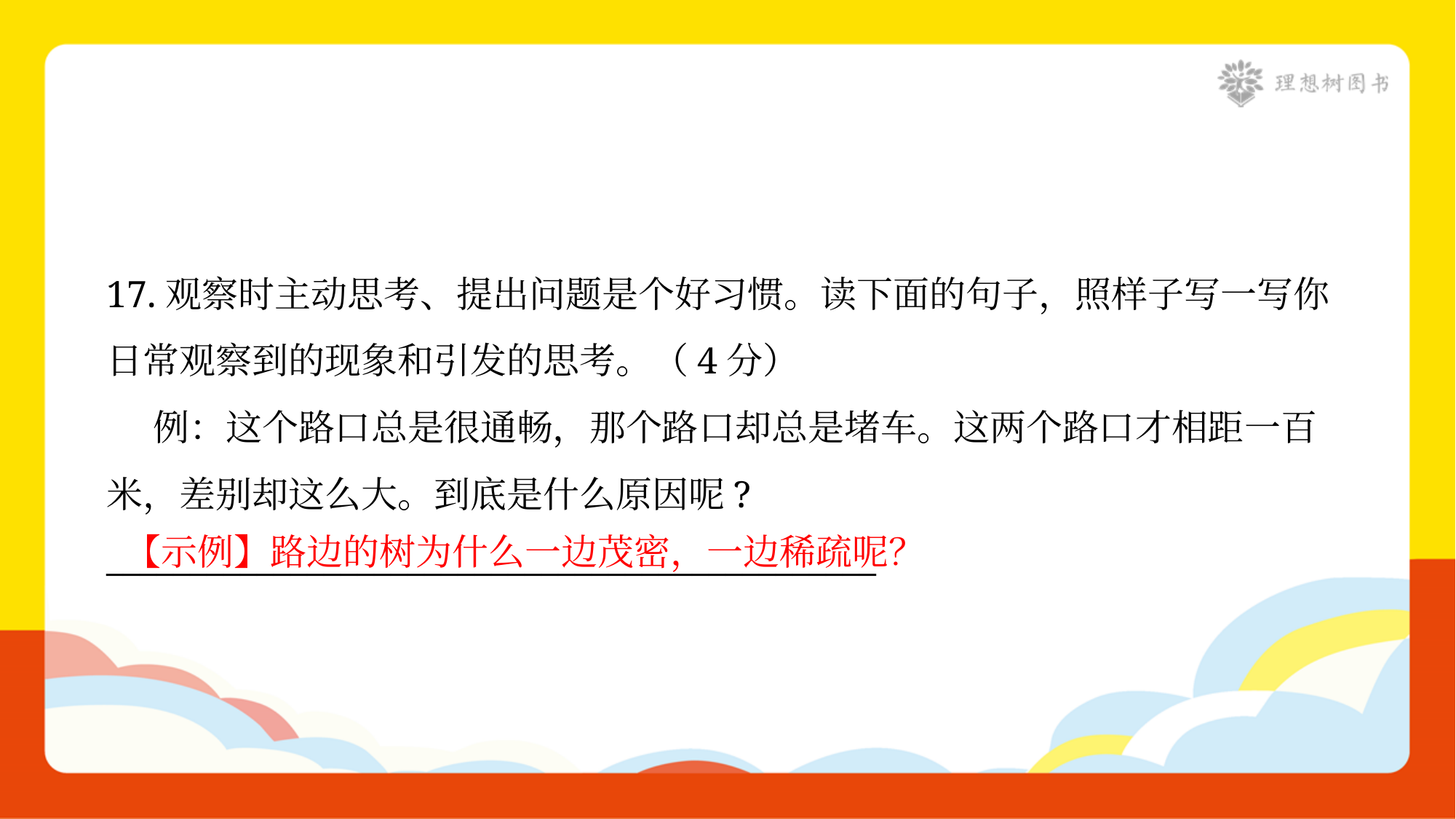

17.观察时主动思考、提出问题是个好习惯。读下面的句子，照样子写一写你
日常观察到的现象和引发的思考。（4分）
    例：这个路口总是很通畅，那个路口却总是堵车。这两个路口才相距一百
米，差别却这么大。到底是什么原因呢?
______________________________________________
【示例】路边的树为什么一边茂密，一边稀疏呢？